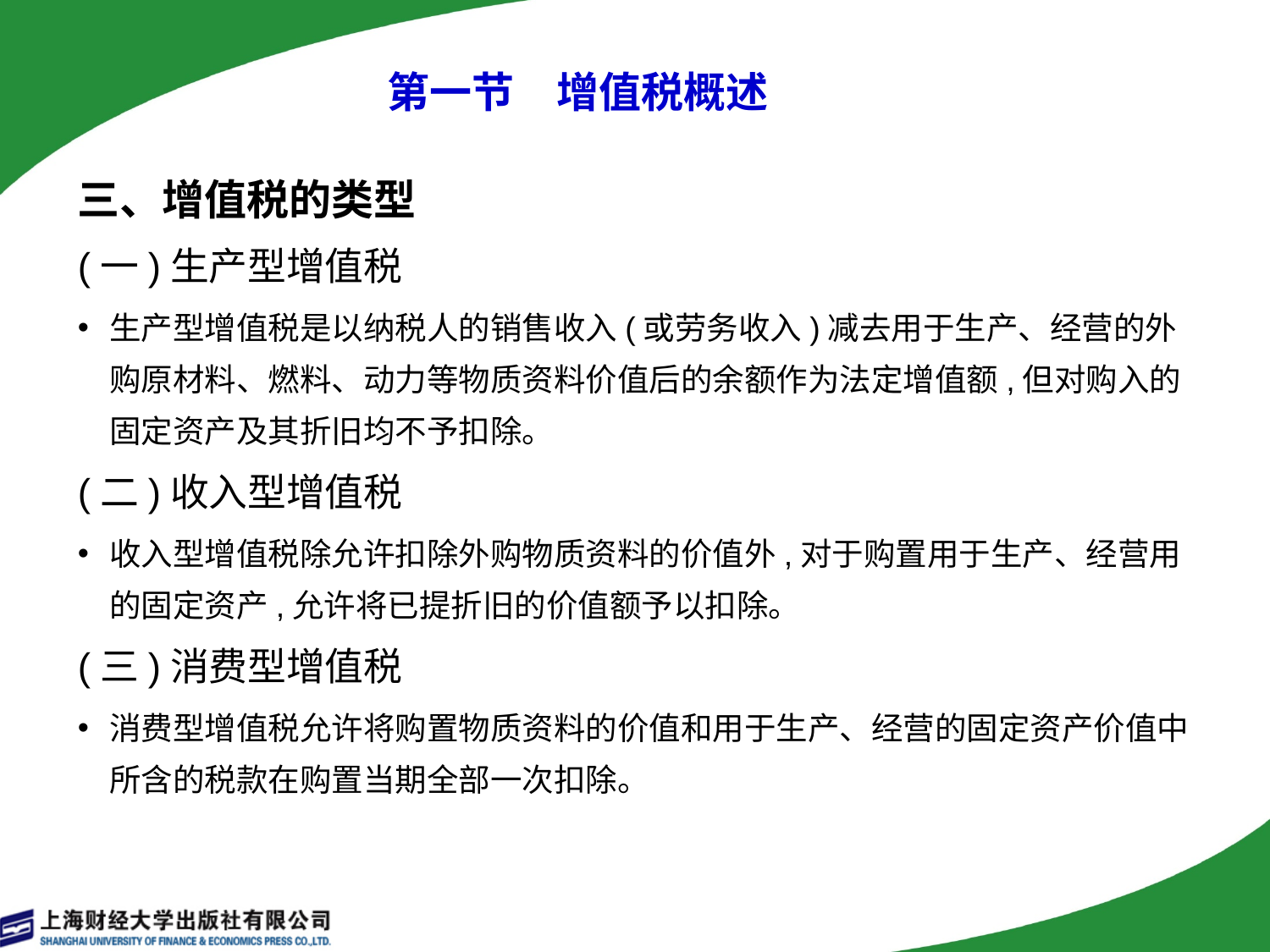

# 第一节　增值税概述
三、增值税的类型
(一)生产型增值税
生产型增值税是以纳税人的销售收入(或劳务收入)减去用于生产、经营的外购原材料、燃料、动力等物质资料价值后的余额作为法定增值额,但对购入的固定资产及其折旧均不予扣除。
(二)收入型增值税
收入型增值税除允许扣除外购物质资料的价值外,对于购置用于生产、经营用的固定资产,允许将已提折旧的价值额予以扣除。
(三)消费型增值税
消费型增值税允许将购置物质资料的价值和用于生产、经营的固定资产价值中所含的税款在购置当期全部一次扣除。